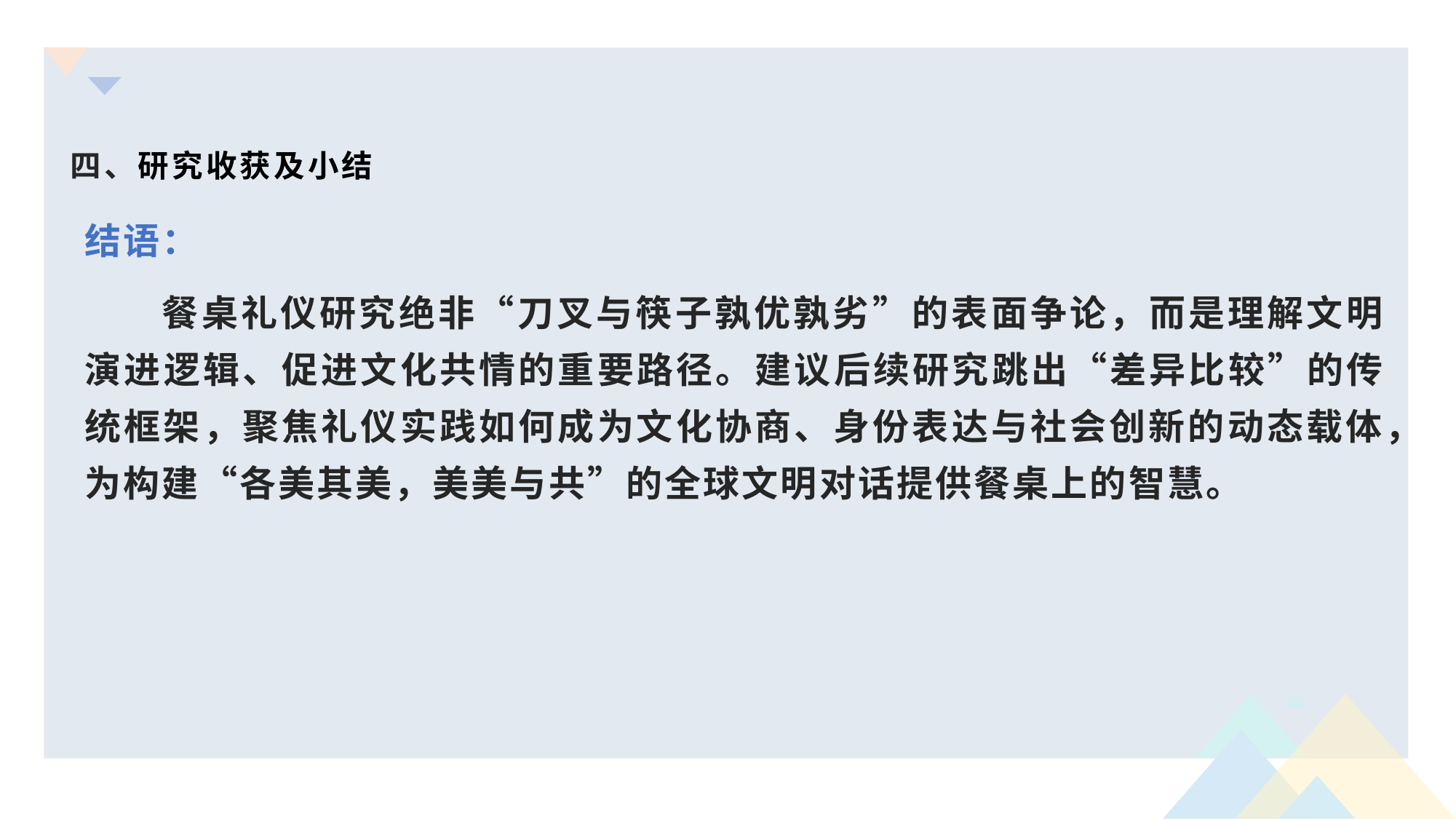

结语：
      餐桌礼仪研究绝非“刀叉与筷子孰优孰劣”的表面争论，而是理解文明演进逻辑、促进文化共情的重要路径。建议后续研究跳出“差异比较”的传统框架，聚焦礼仪实践如何成为文化协商、身份表达与社会创新的动态载体，为构建“各美其美，美美与共”的全球文明对话提供餐桌上的智慧。

# 四、研究收获及小结